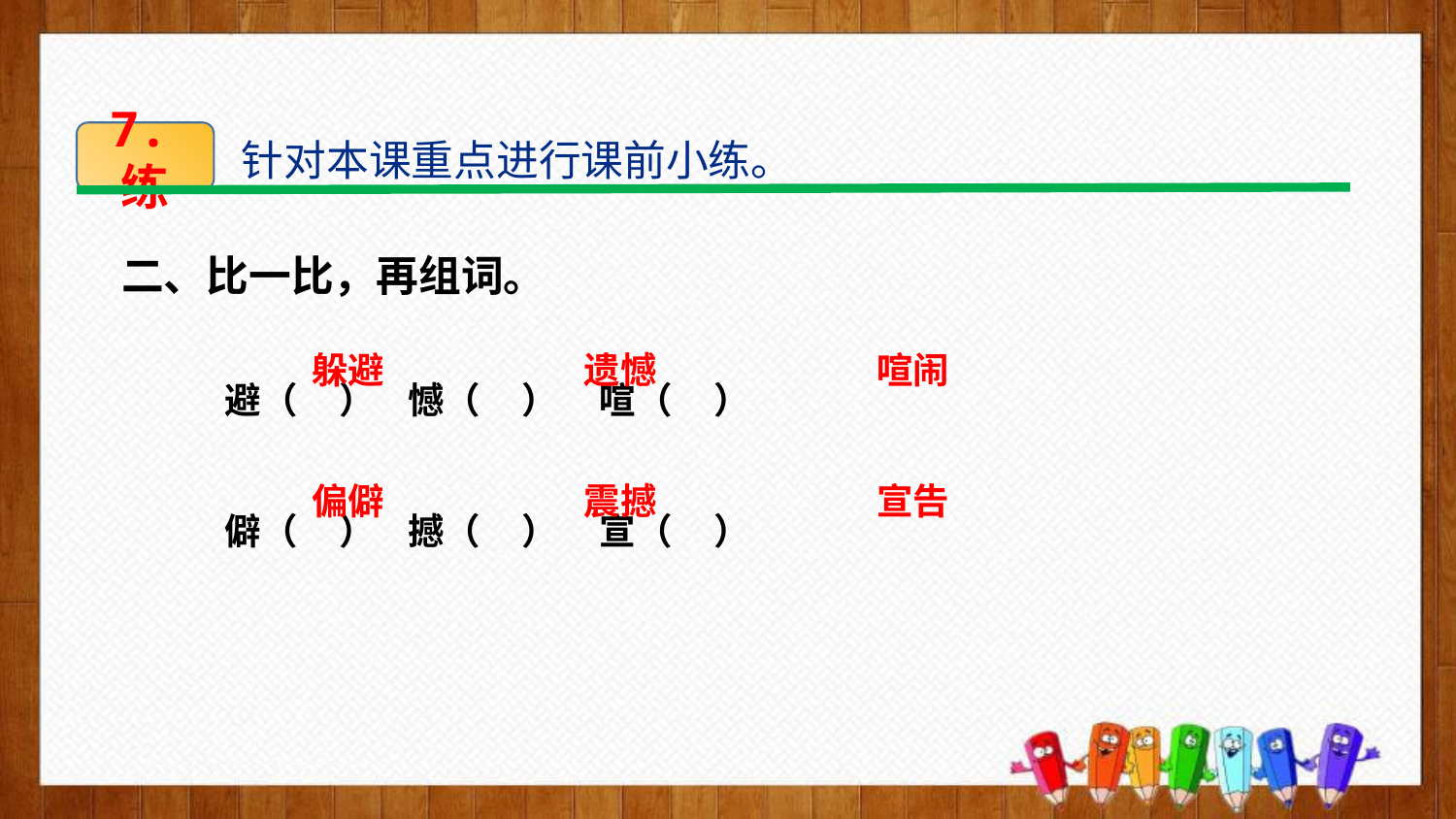

7.练
针对本课重点进行课前小练。
二、比一比，再组词。
避（     ）    憾（     ）     喧（     ）
僻（     ）    撼（     ）     宣（     ）
躲避

偏僻
遗憾

震撼
喧闹

宣告